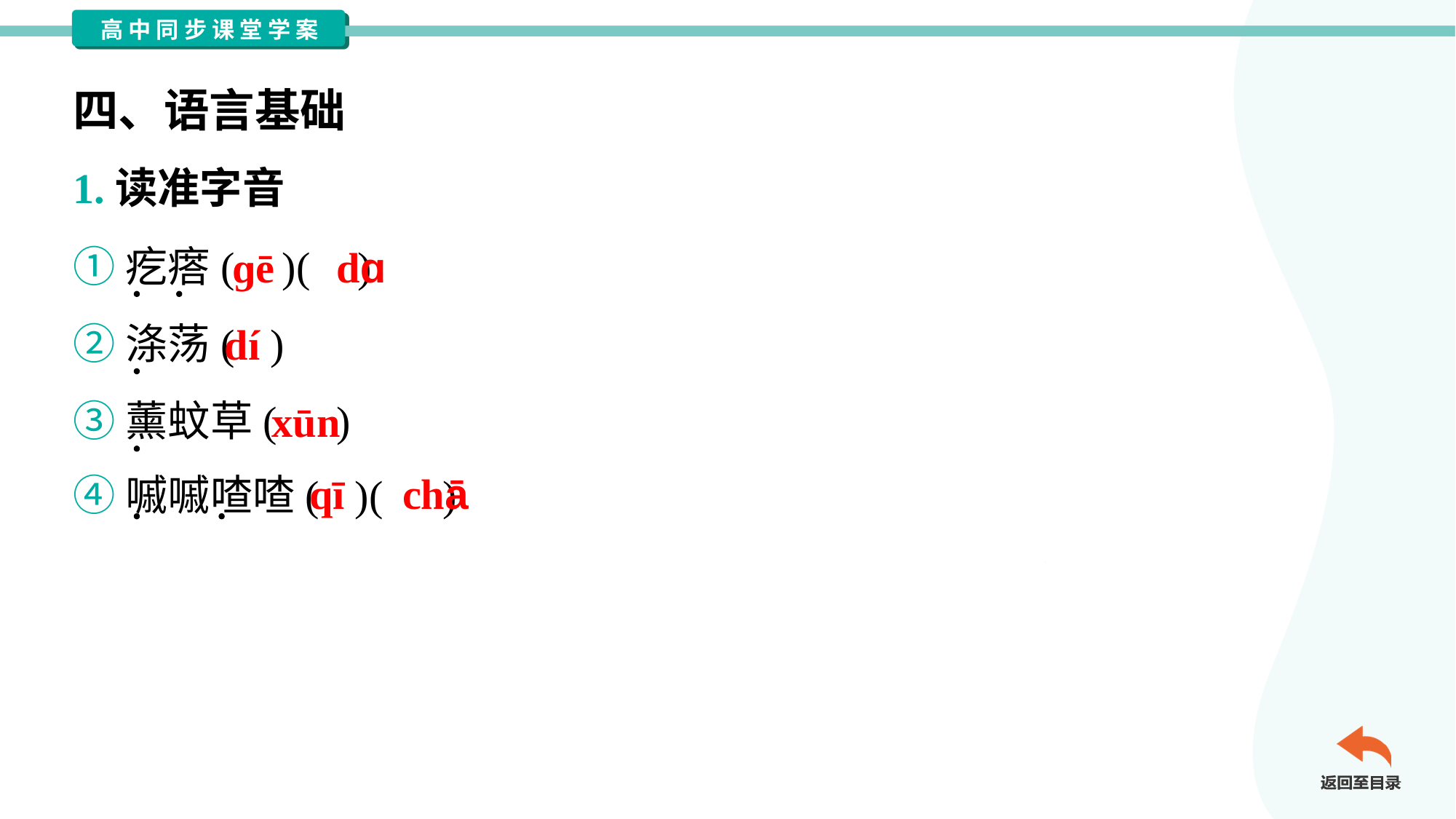

四、语言基础
1.读准字音
①疙瘩(    )(    )
②涤荡(   )
③薰蚊草(     )
④嘁嘁喳喳(   )(     )
ɡē
dɑ
dí

xūn

qī
chā